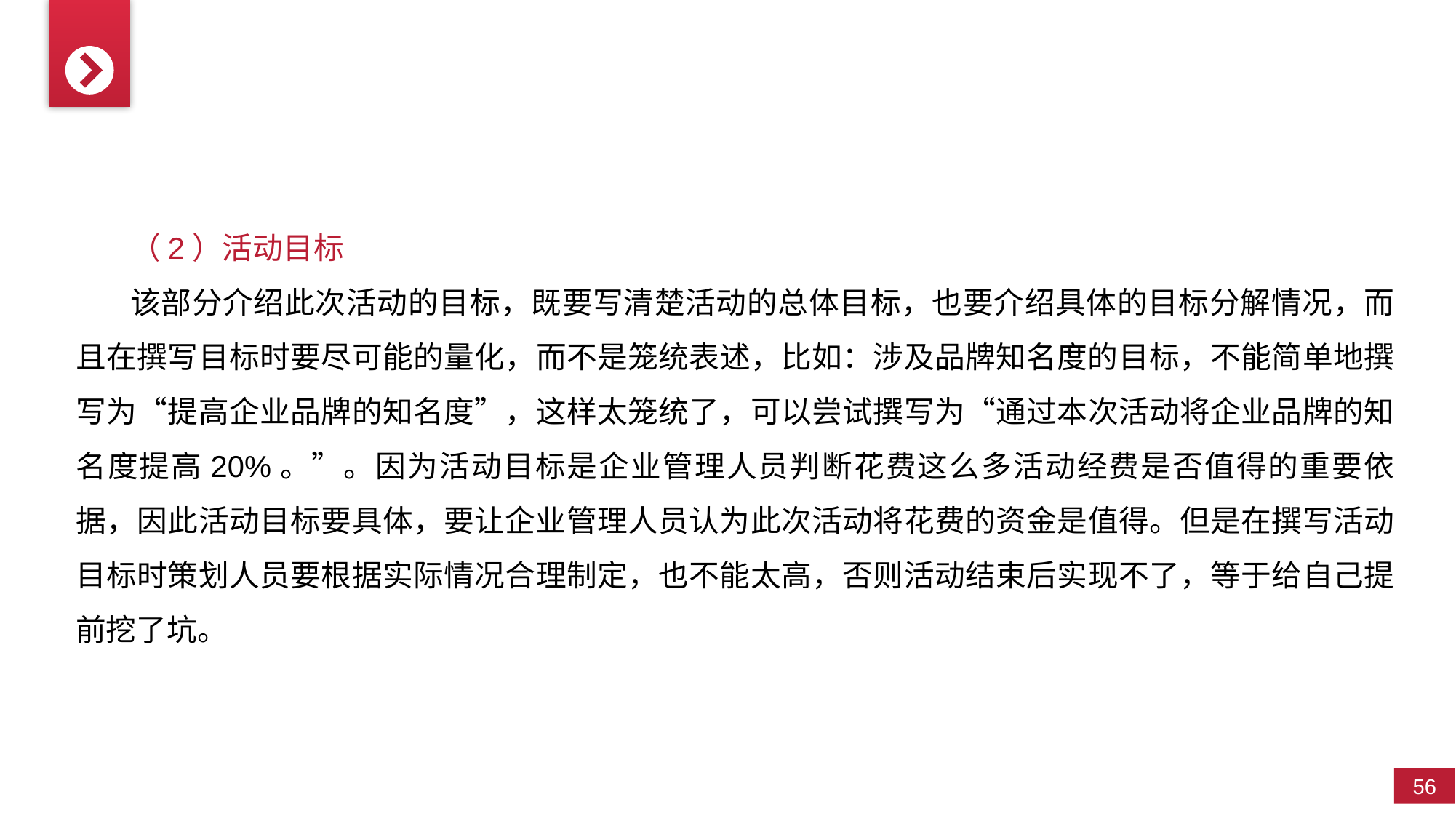

（2）活动目标
该部分介绍此次活动的目标，既要写清楚活动的总体目标，也要介绍具体的目标分解情况，而且在撰写目标时要尽可能的量化，而不是笼统表述，比如：涉及品牌知名度的目标，不能简单地撰写为“提高企业品牌的知名度”，这样太笼统了，可以尝试撰写为“通过本次活动将企业品牌的知名度提高20%。”。因为活动目标是企业管理人员判断花费这么多活动经费是否值得的重要依据，因此活动目标要具体，要让企业管理人员认为此次活动将花费的资金是值得。但是在撰写活动目标时策划人员要根据实际情况合理制定，也不能太高，否则活动结束后实现不了，等于给自己提前挖了坑。